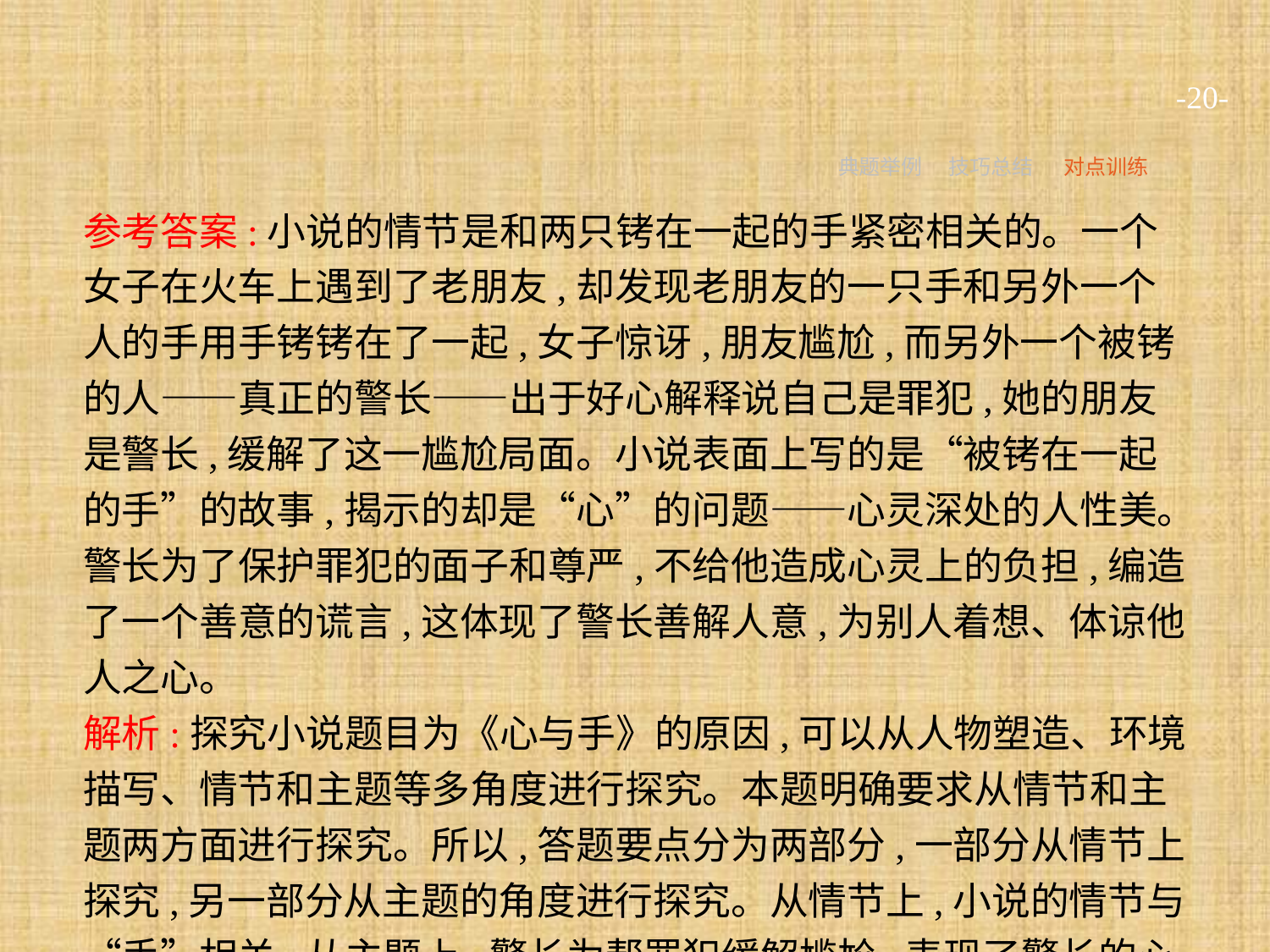

-20-
典题举例
技巧总结
对点训练
参考答案:小说的情节是和两只铐在一起的手紧密相关的。一个女子在火车上遇到了老朋友,却发现老朋友的一只手和另外一个人的手用手铐铐在了一起,女子惊讶,朋友尴尬,而另外一个被铐的人——真正的警长——出于好心解释说自己是罪犯,她的朋友是警长,缓解了这一尴尬局面。小说表面上写的是“被铐在一起的手”的故事,揭示的却是“心”的问题——心灵深处的人性美。警长为了保护罪犯的面子和尊严,不给他造成心灵上的负担,编造了一个善意的谎言,这体现了警长善解人意,为别人着想、体谅他人之心。
解析:探究小说题目为《心与手》的原因,可以从人物塑造、环境描写、情节和主题等多角度进行探究。本题明确要求从情节和主题两方面进行探究。所以,答题要点分为两部分,一部分从情节上探究,另一部分从主题的角度进行探究。从情节上,小说的情节与“手”相关;从主题上,警长为帮罪犯缓解尴尬,表现了警长的心灵美。